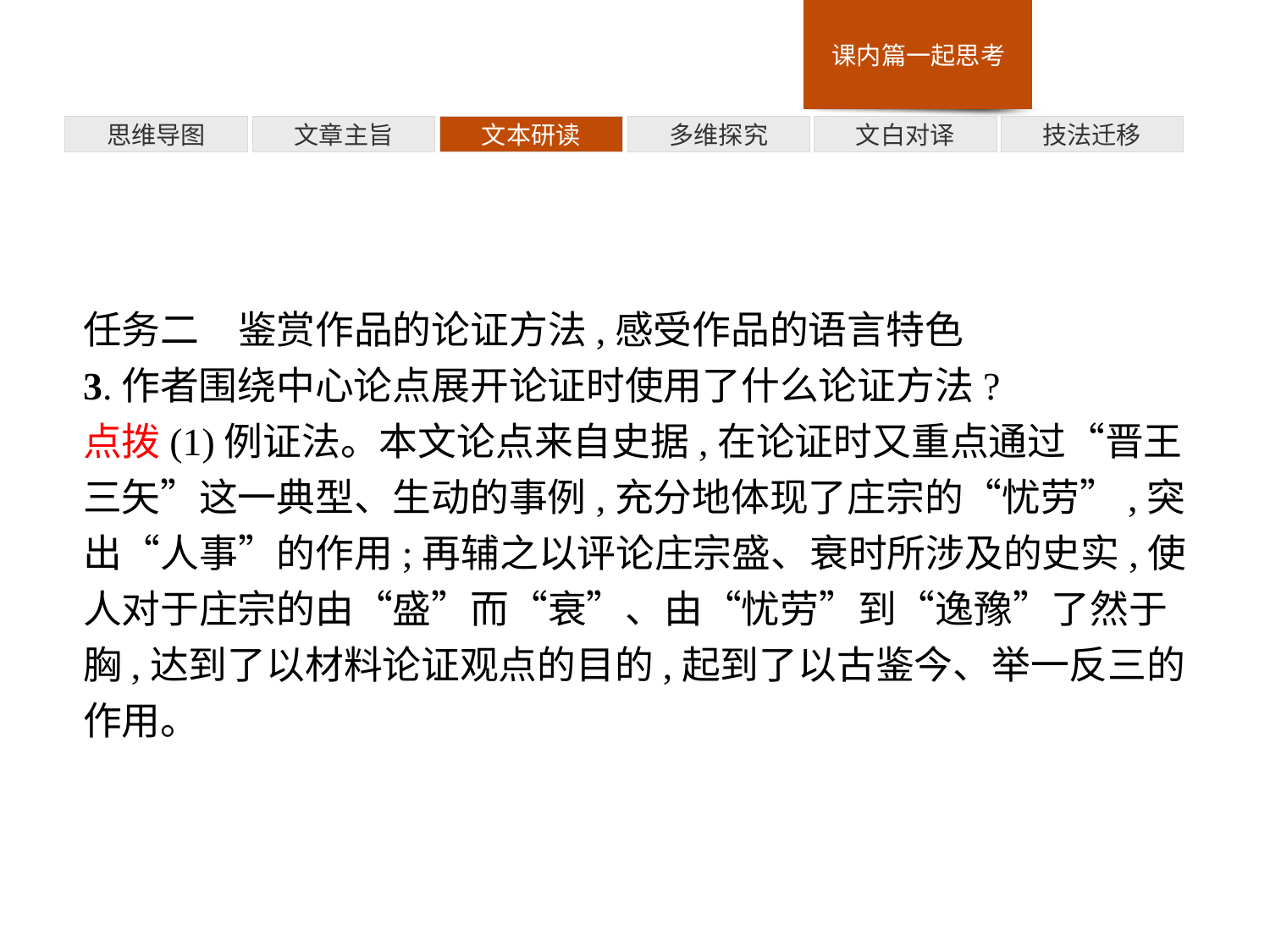

多维探究
思维导图
文章主旨
文本研读
文白对译
技法迁移
任务二　鉴赏作品的论证方法,感受作品的语言特色
3.作者围绕中心论点展开论证时使用了什么论证方法?
点拨(1)例证法。本文论点来自史据,在论证时又重点通过“晋王三矢”这一典型、生动的事例,充分地体现了庄宗的“忧劳”,突出“人事”的作用;再辅之以评论庄宗盛、衰时所涉及的史实,使人对于庄宗的由“盛”而“衰”、由“忧劳”到“逸豫”了然于胸,达到了以材料论证观点的目的,起到了以古鉴今、举一反三的作用。